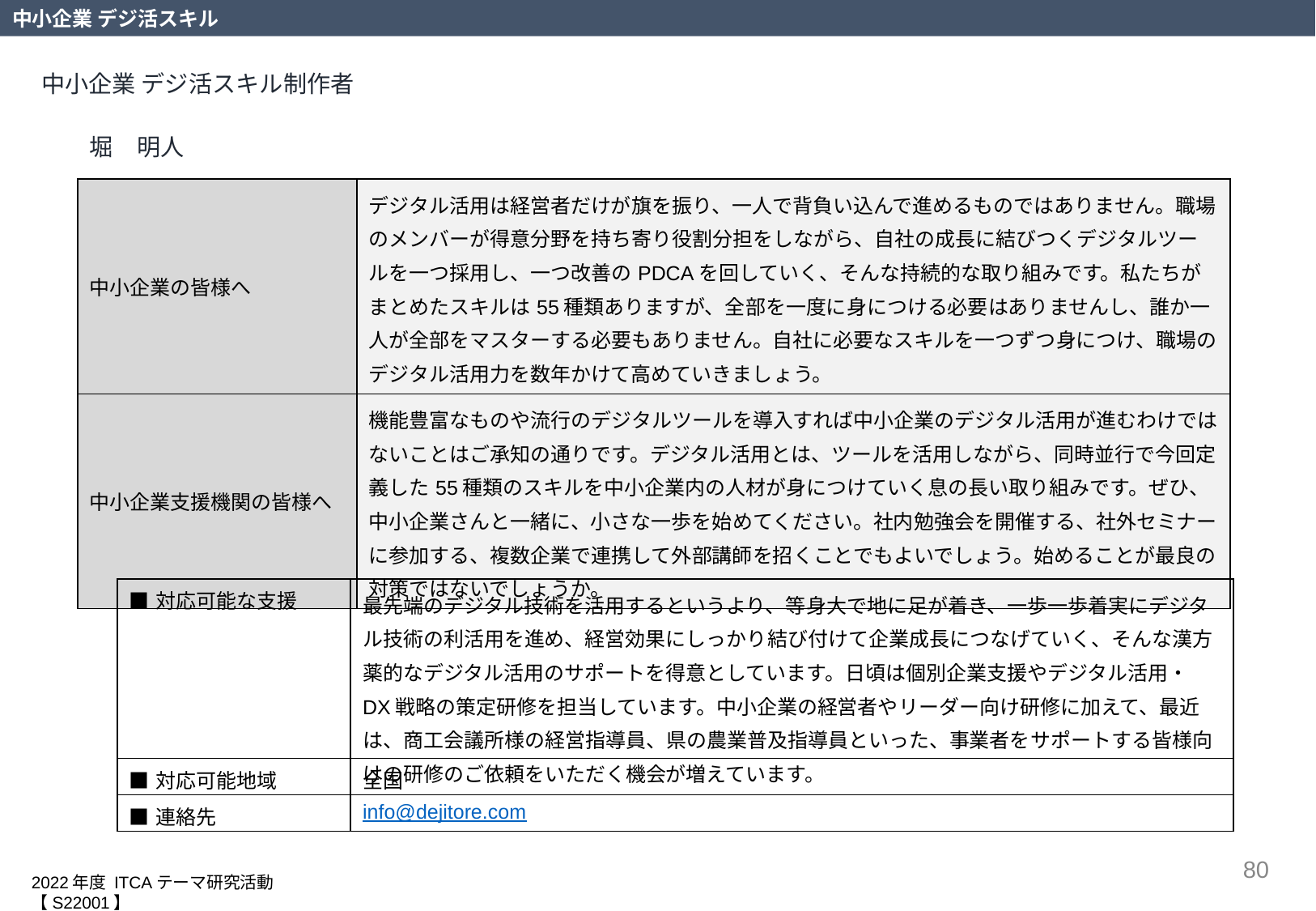

中小企業 デジ活スキル
中小企業 デジ活スキル制作者
堀　明人
| 中小企業の皆様へ | デジタル活用は経営者だけが旗を振り、一人で背負い込んで進めるものではありません。職場のメンバーが得意分野を持ち寄り役割分担をしながら、自社の成長に結びつくデジタルツールを一つ採用し、一つ改善のPDCAを回していく、そんな持続的な取り組みです。私たちがまとめたスキルは55種類ありますが、全部を一度に身につける必要はありませんし、誰か一人が全部をマスターする必要もありません。自社に必要なスキルを一つずつ身につけ、職場のデジタル活用力を数年かけて高めていきましょう。 |
| --- | --- |
| 中小企業支援機関の皆様へ | 機能豊富なものや流行のデジタルツールを導入すれば中小企業のデジタル活用が進むわけではないことはご承知の通りです。デジタル活用とは、ツールを活用しながら、同時並行で今回定義した55種類のスキルを中小企業内の人材が身につけていく息の長い取り組みです。ぜひ、中小企業さんと一緒に、小さな一歩を始めてください。社内勉強会を開催する、社外セミナーに参加する、複数企業で連携して外部講師を招くことでもよいでしょう。始めることが最良の対策ではないでしょうか。 |
| ■対応可能な支援 | 最先端のデジタル技術を活用するというより、等身大で地に足が着き、一歩一歩着実にデジタル技術の利活用を進め、経営効果にしっかり結び付けて企業成長につなげていく、そんな漢方薬的なデジタル活用のサポートを得意としています。日頃は個別企業支援やデジタル活用・DX戦略の策定研修を担当しています。中小企業の経営者やリーダー向け研修に加えて、最近は、商工会議所様の経営指導員、県の農業普及指導員といった、事業者をサポートする皆様向けの研修のご依頼をいただく機会が増えています。 |
| --- | --- |
| ■対応可能地域 | 全国 |
| ■連絡先 | info@dejitore.com |
80